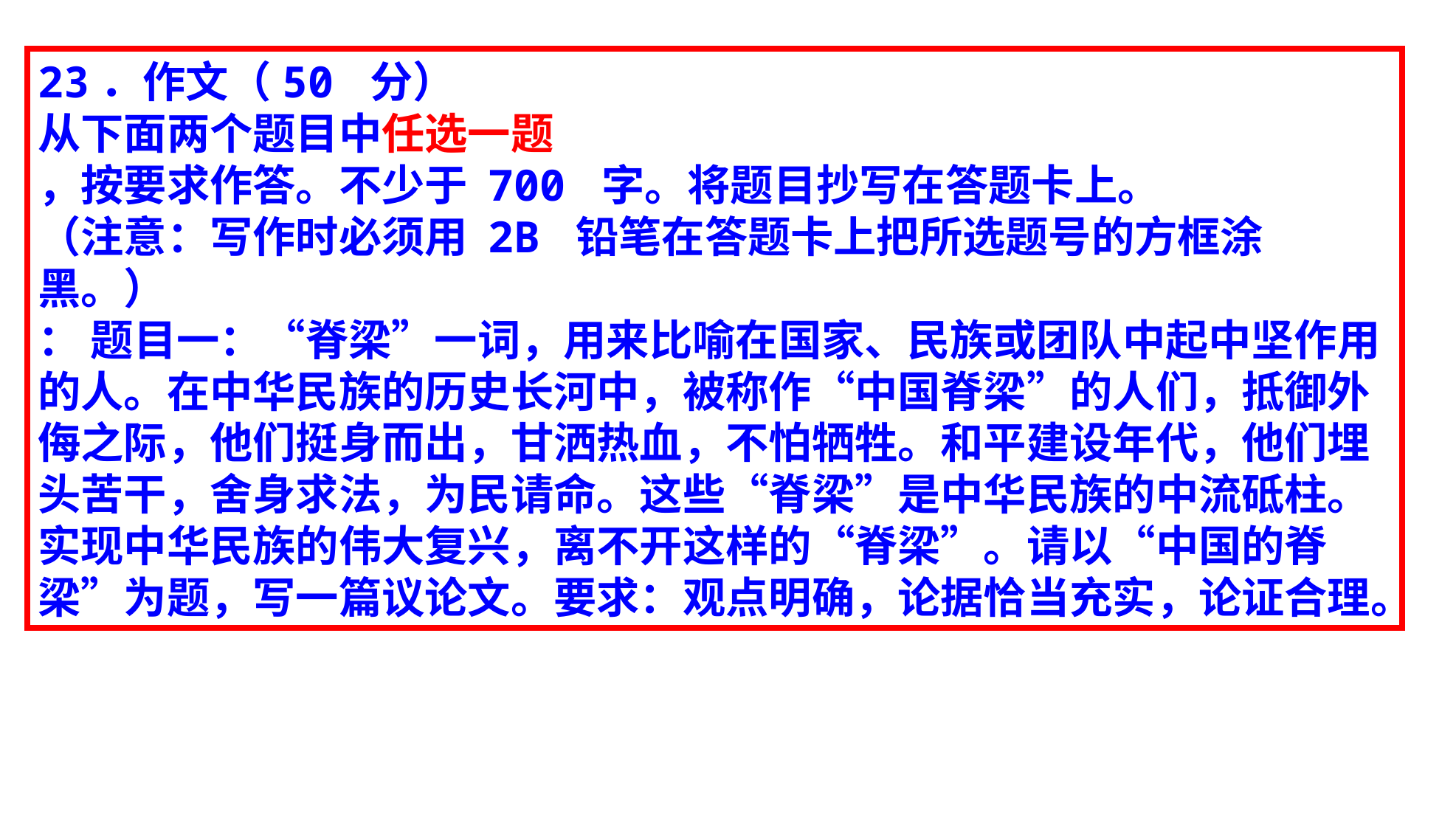

23．作文（50 分）
从下面两个题目中任选一题
，按要求作答。不少于 700 字。将题目抄写在答题卡上。
（注意：写作时必须用 2B 铅笔在答题卡上把所选题号的方框涂黑。）
： 题目一：“脊梁”一词，用来比喻在国家、民族或团队中起中坚作用的人。在中华民族的历史长河中，被称作“中国脊梁”的人们，抵御外侮之际，他们挺身而出，甘洒热血，不怕牺牲。和平建设年代，他们埋头苦干，舍身求法，为民请命。这些“脊梁”是中华民族的中流砥柱。实现中华民族的伟大复兴，离不开这样的“脊梁”。请以“中国的脊梁”为题，写一篇议论文。要求：观点明确，论据恰当充实，论证合理。